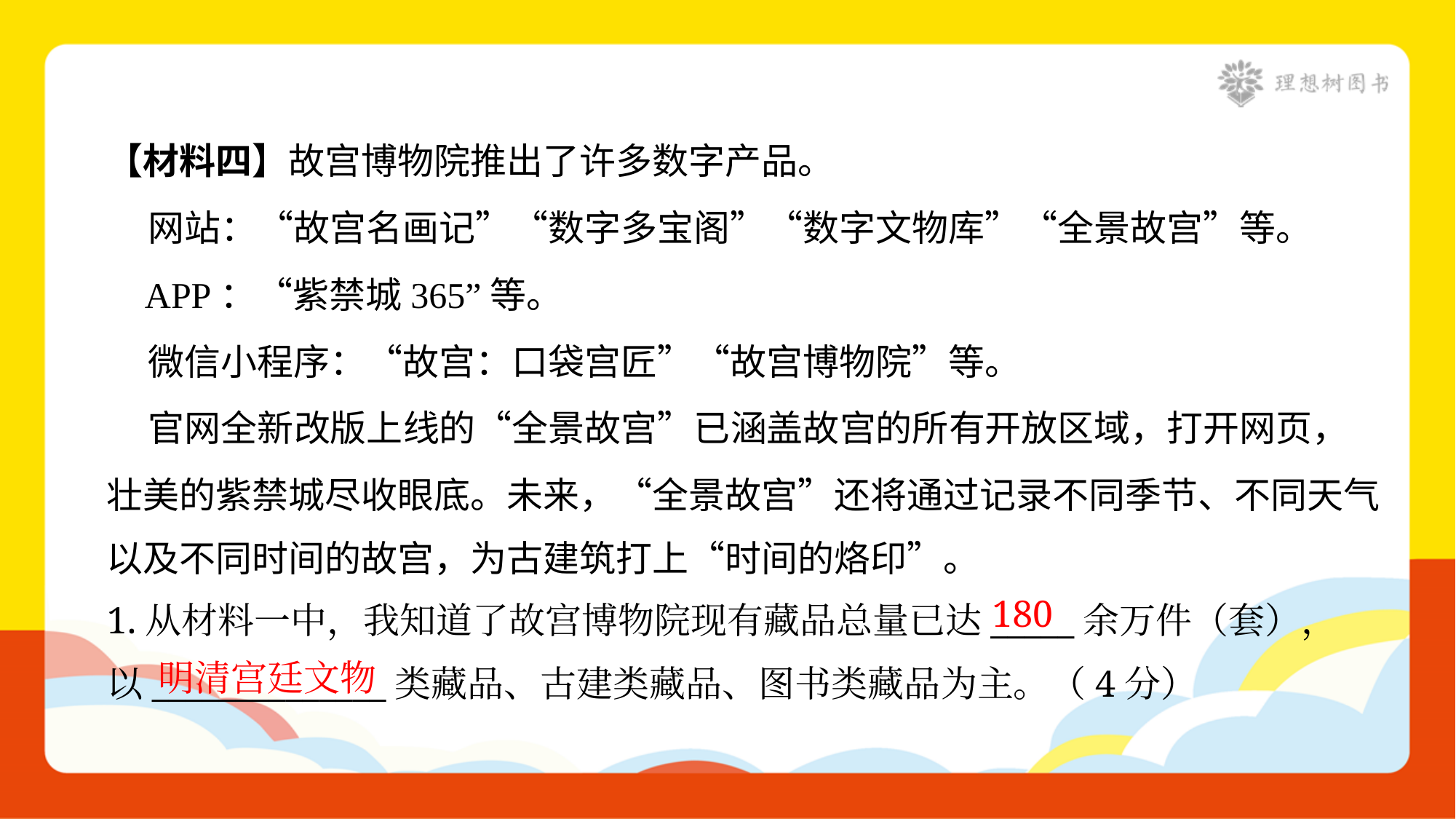

【材料四】故宫博物院推出了许多数字产品。
    网站：“故宫名画记”“数字多宝阁”“数字文物库”“全景故宫”等。
    APP：“紫禁城365”等。
    微信小程序：“故宫：口袋宫匠”“故宫博物院”等。
    官网全新改版上线的“全景故宫”已涵盖故宫的所有开放区域，打开网页，
壮美的紫禁城尽收眼底。未来，“全景故宫”还将通过记录不同季节、不同天气
以及不同时间的故宫，为古建筑打上“时间的烙印”。
180
1.从材料一中，我知道了故宫博物院现有藏品总量已达_____余万件（套），
以______________类藏品、古建类藏品、图书类藏品为主。（4分）
明清宫廷文物